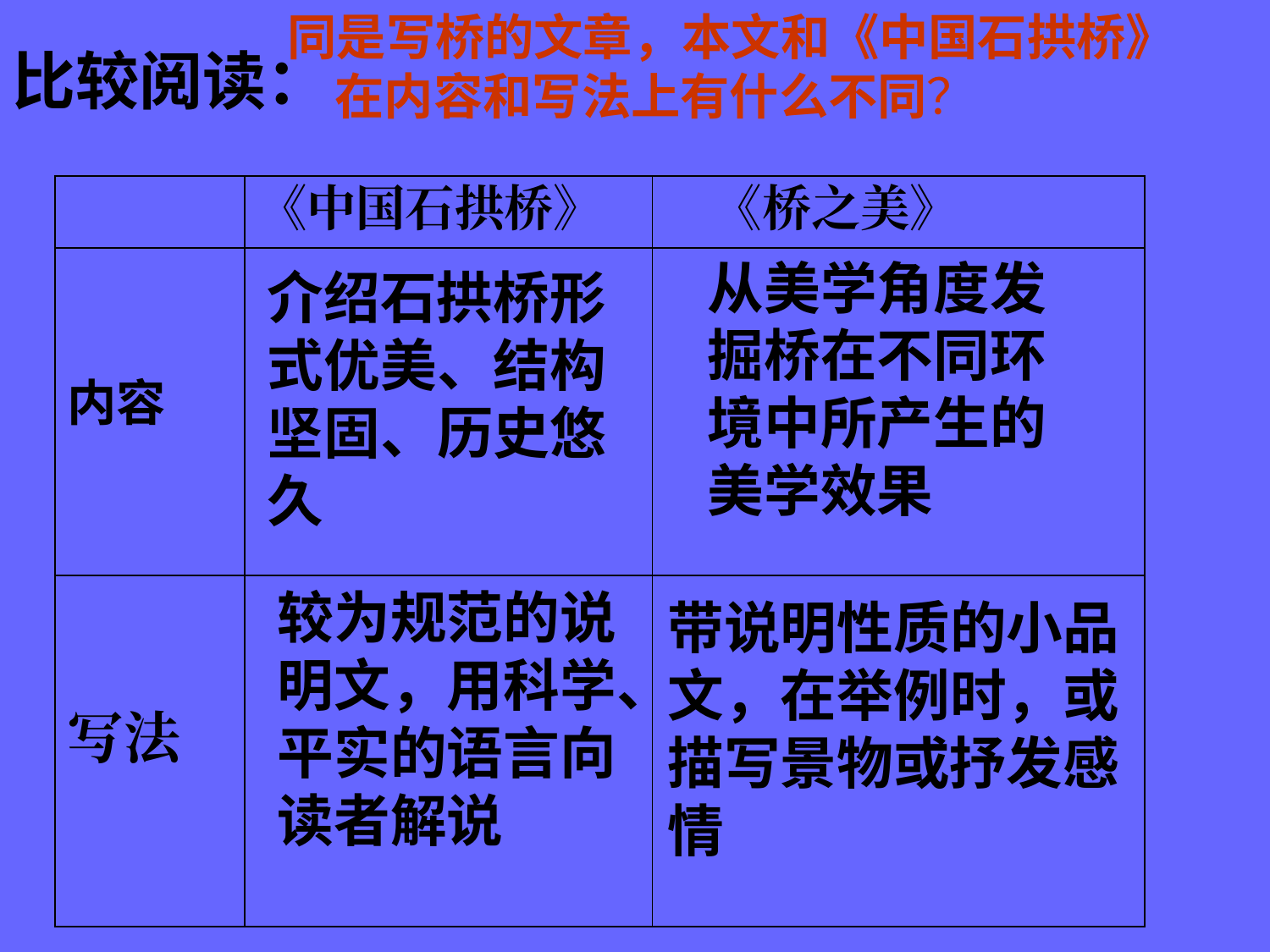

比较阅读：
同是写桥的文章，本文和《中国石拱桥》在内容和写法上有什么不同？

|  | 《中国石拱桥》 | 《桥之美》 |
| --- | --- | --- |
| 内容 |  |  |
| 写法 |  |  |
从美学角度发掘桥在不同环境中所产生的美学效果
介绍石拱桥形式优美、结构坚固、历史悠久

较为规范的说明文，用科学、平实的语言向读者解说

带说明性质的小品文，在举例时，或描写景物或抒发感情